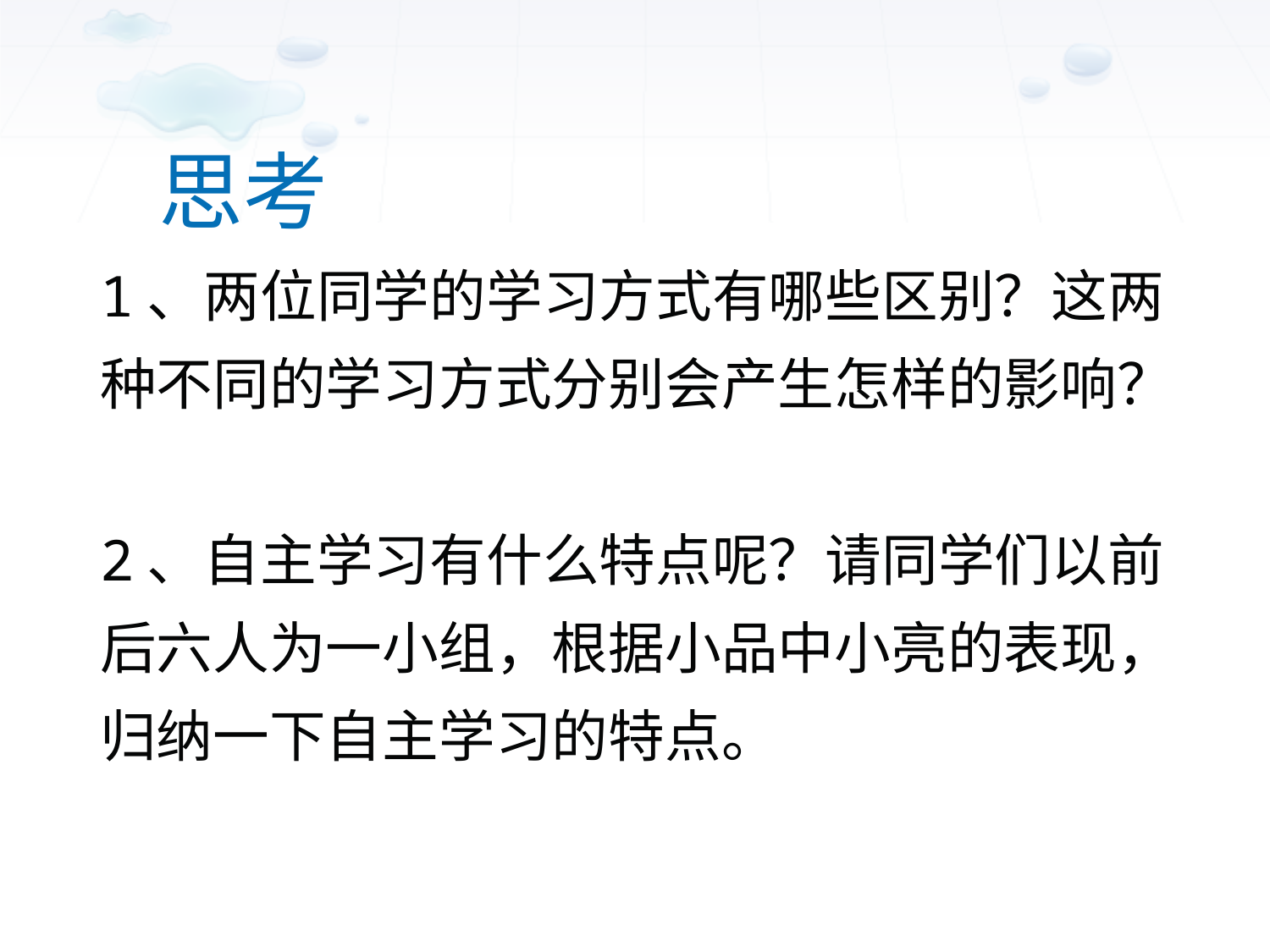

思考
1、两位同学的学习方式有哪些区别？这两种不同的学习方式分别会产生怎样的影响？

2、自主学习有什么特点呢？请同学们以前后六人为一小组，根据小品中小亮的表现，归纳一下自主学习的特点。